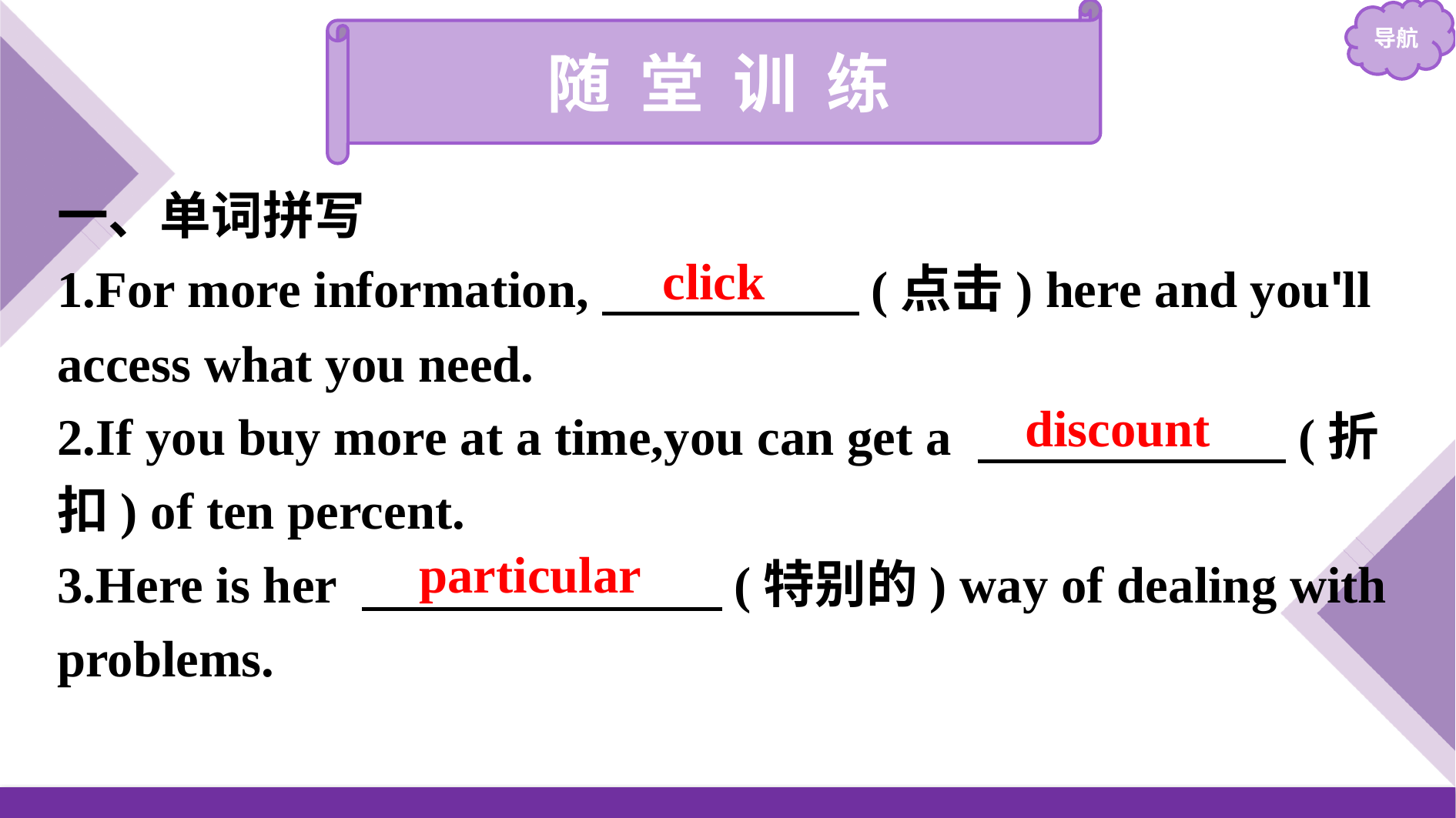

随  堂  训  练
一、单词拼写
1.For more information,　　　　　(点击) here and you'll access what you need.
2.If you buy more at a time,you can get a 　　　　　　(折扣) of ten percent.
3.Here is her 　　　　　　　(特别的) way of dealing with problems.
click
discount
particular